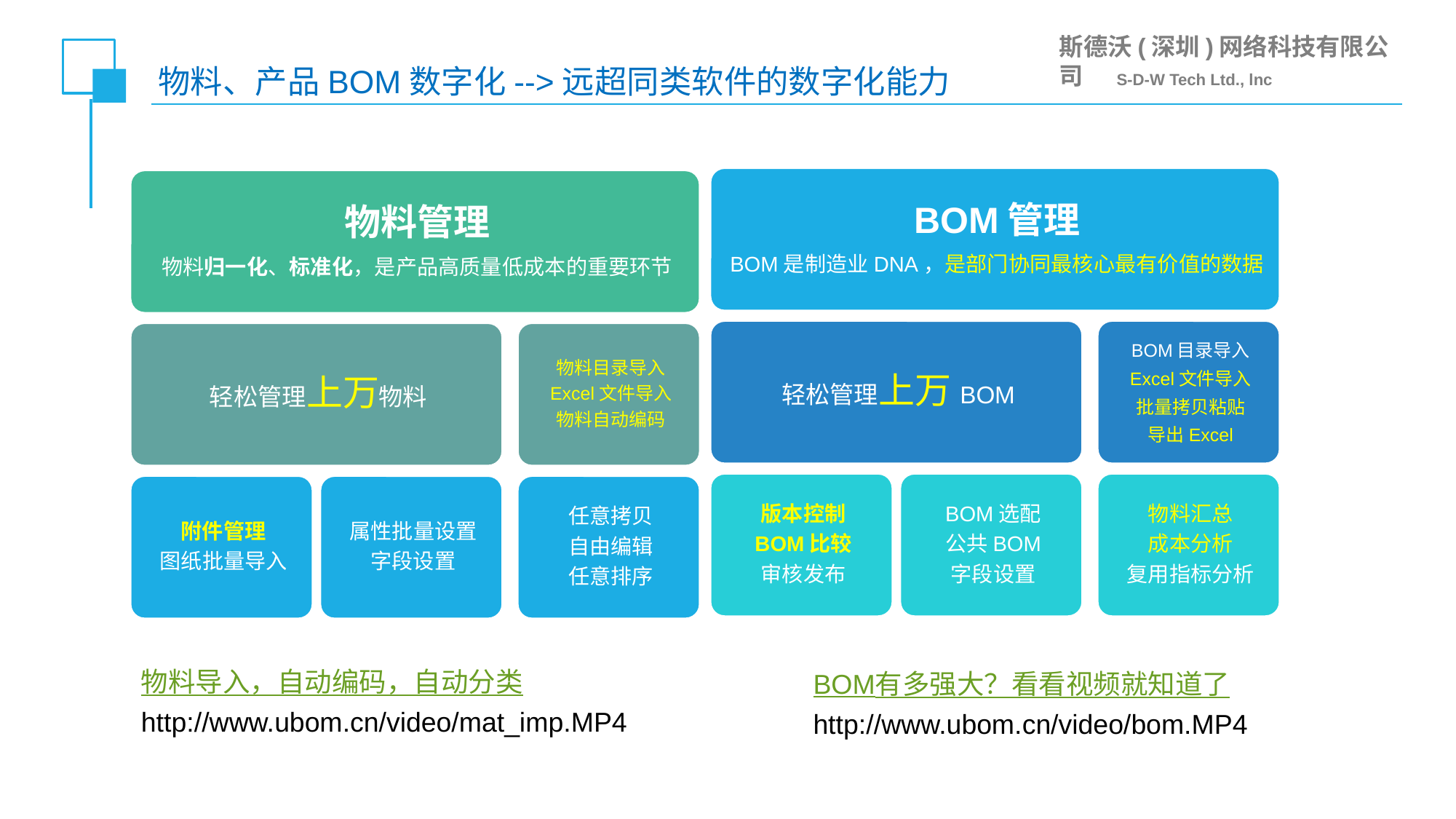

物料、产品BOM数字化-->远超同类软件的数字化能力
BOM管理
BOM是制造业DNA，是部门协同最核心最有价值的数据
轻松管理上万BOM
版本控制
BOM比较
审核发布
BOM选配
公共BOM
字段设置
BOM目录导入
Excel文件导入
批量拷贝粘贴
导出Excel
物料汇总
成本分析
复用指标分析
物料管理
物料归一化、标准化，是产品高质量低成本的重要环节
轻松管理上万物料
附件管理
图纸批量导入
属性批量设置
字段设置
物料目录导入
Excel文件导入
物料自动编码
任意拷贝
自由编辑
任意排序
物料导入，自动编码，自动分类
http://www.ubom.cn/video/mat_imp.MP4
BOM有多强大？看看视频就知道了
http://www.ubom.cn/video/bom.MP4